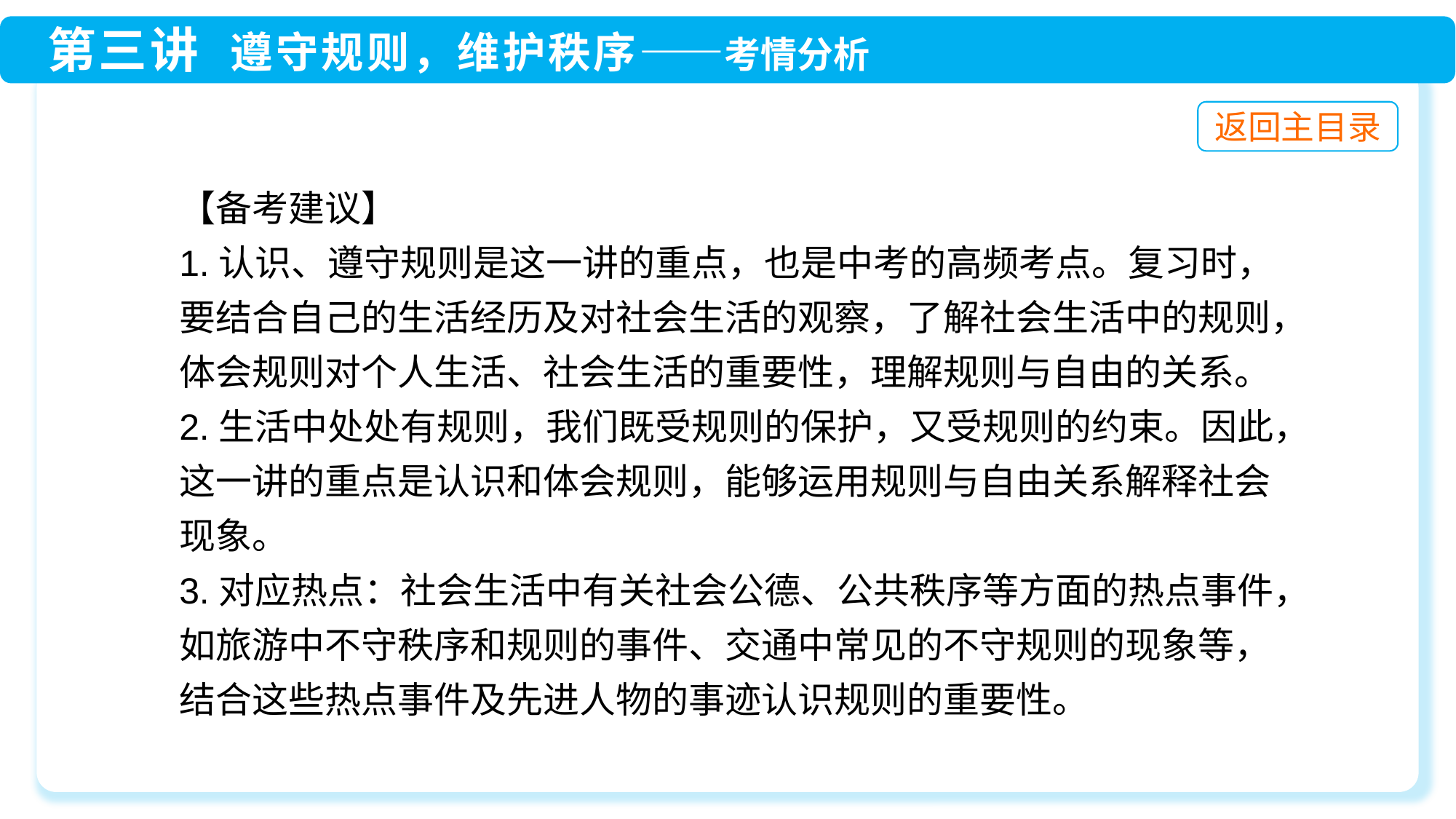

【备考建议】
1.认识、遵守规则是这一讲的重点，也是中考的高频考点。复习时，要结合自己的生活经历及对社会生活的观察，了解社会生活中的规则，体会规则对个人生活、社会生活的重要性，理解规则与自由的关系。
2.生活中处处有规则，我们既受规则的保护，又受规则的约束。因此，这一讲的重点是认识和体会规则，能够运用规则与自由关系解释社会现象。
3.对应热点：社会生活中有关社会公德、公共秩序等方面的热点事件，如旅游中不守秩序和规则的事件、交通中常见的不守规则的现象等，结合这些热点事件及先进人物的事迹认识规则的重要性。